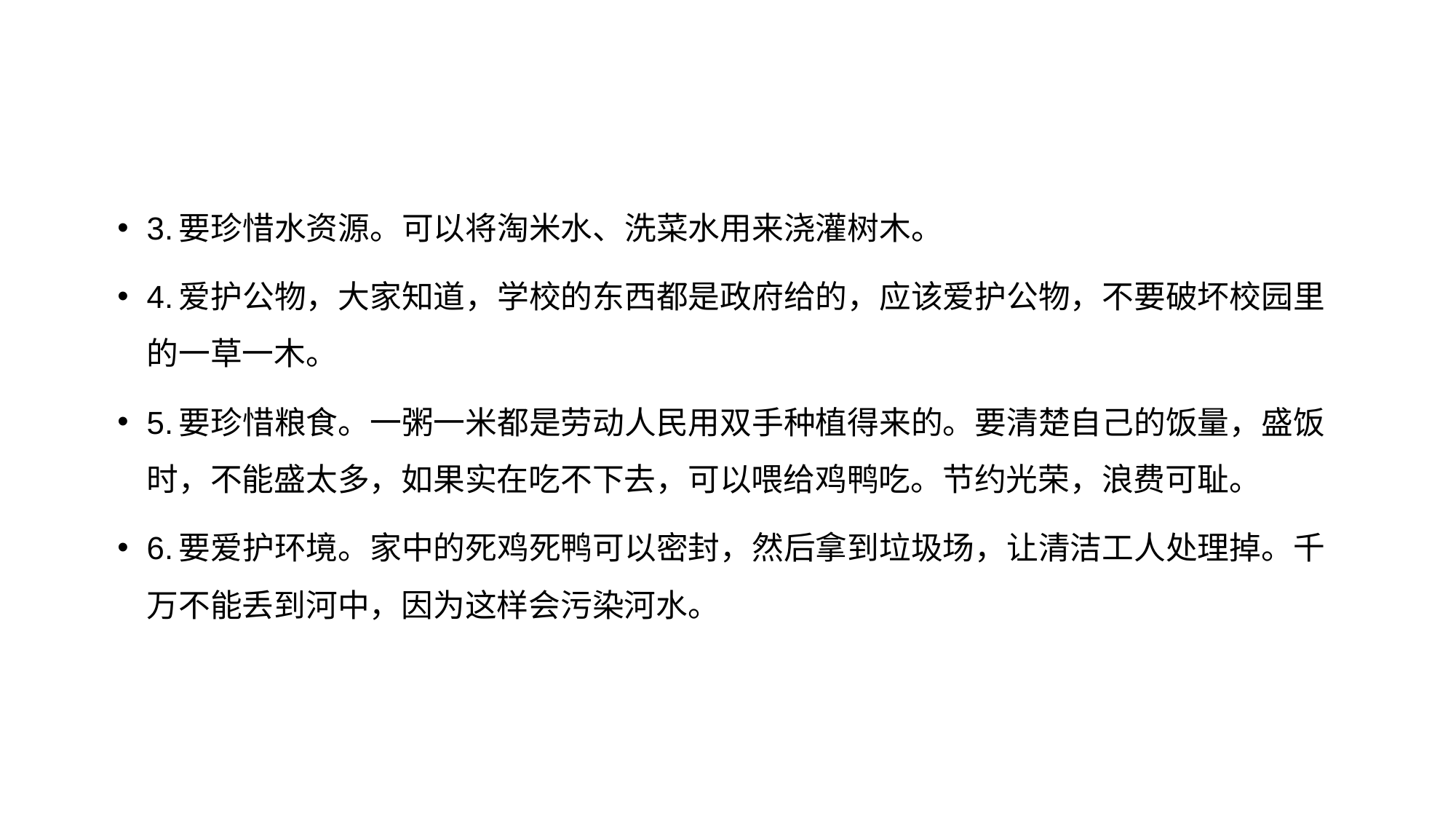

3.要珍惜水资源。可以将淘米水、洗菜水用来浇灌树木。
4.爱护公物，大家知道，学校的东西都是政府给的，应该爱护公物，不要破坏校园里的一草一木。
5.要珍惜粮食。一粥一米都是劳动人民用双手种植得来的。要清楚自己的饭量，盛饭时，不能盛太多，如果实在吃不下去，可以喂给鸡鸭吃。节约光荣，浪费可耻。
6.要爱护环境。家中的死鸡死鸭可以密封，然后拿到垃圾场，让清洁工人处理掉。千万不能丢到河中，因为这样会污染河水。